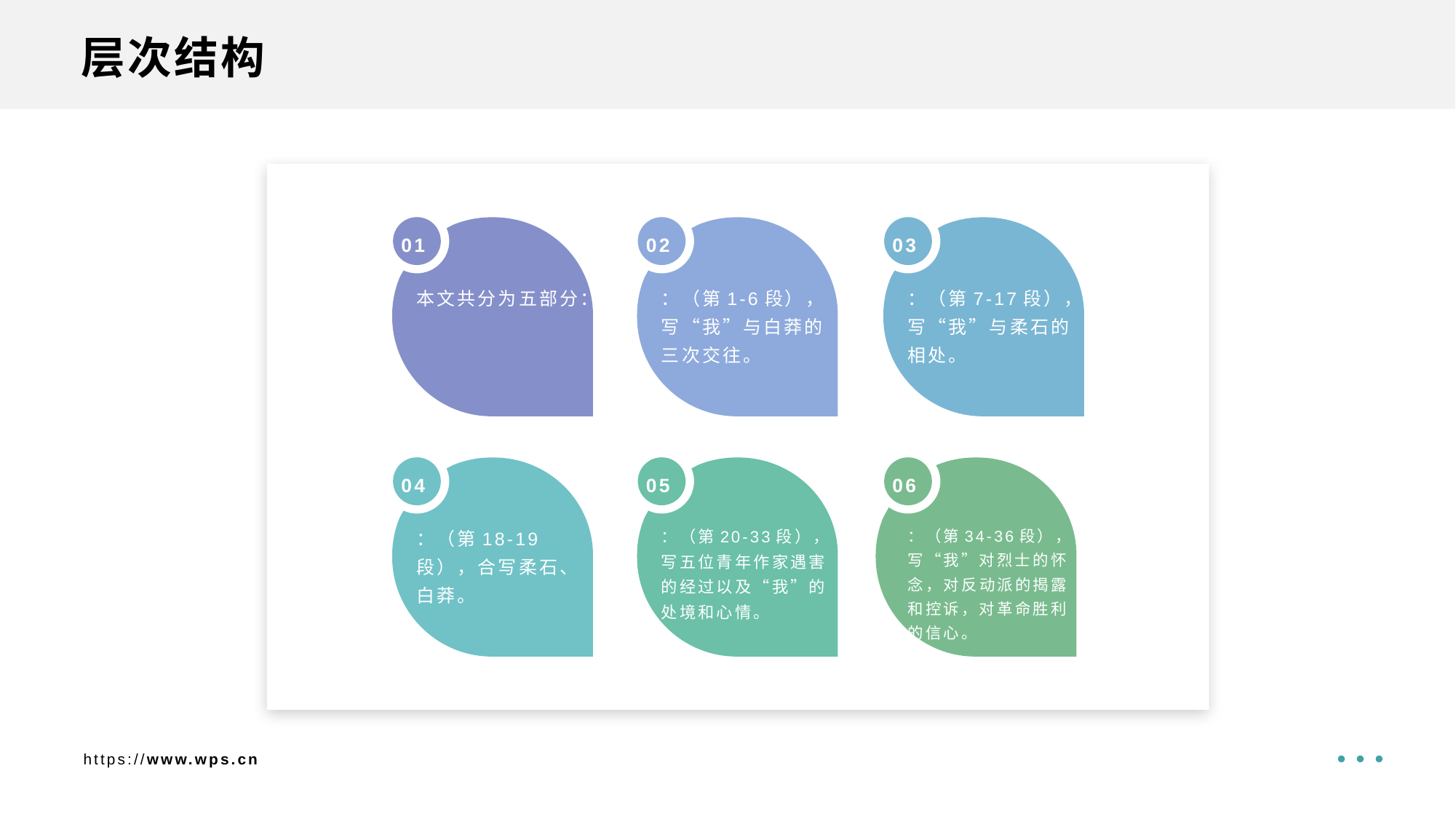

层次结构

01
02
03
本文共分为五部分：
：（第1-6段），写“我”与白莽的三次交往。
：（第7-17段），写“我”与柔石的相处。

04
05
06
：（第18-19段），合写柔石、白莽。
：（第20-33段），写五位青年作家遇害的经过以及“我”的处境和心情。
：（第34-36段），写“我”对烈士的怀念，对反动派的揭露和控诉，对革命胜利的信心。
https://www.wps.cn